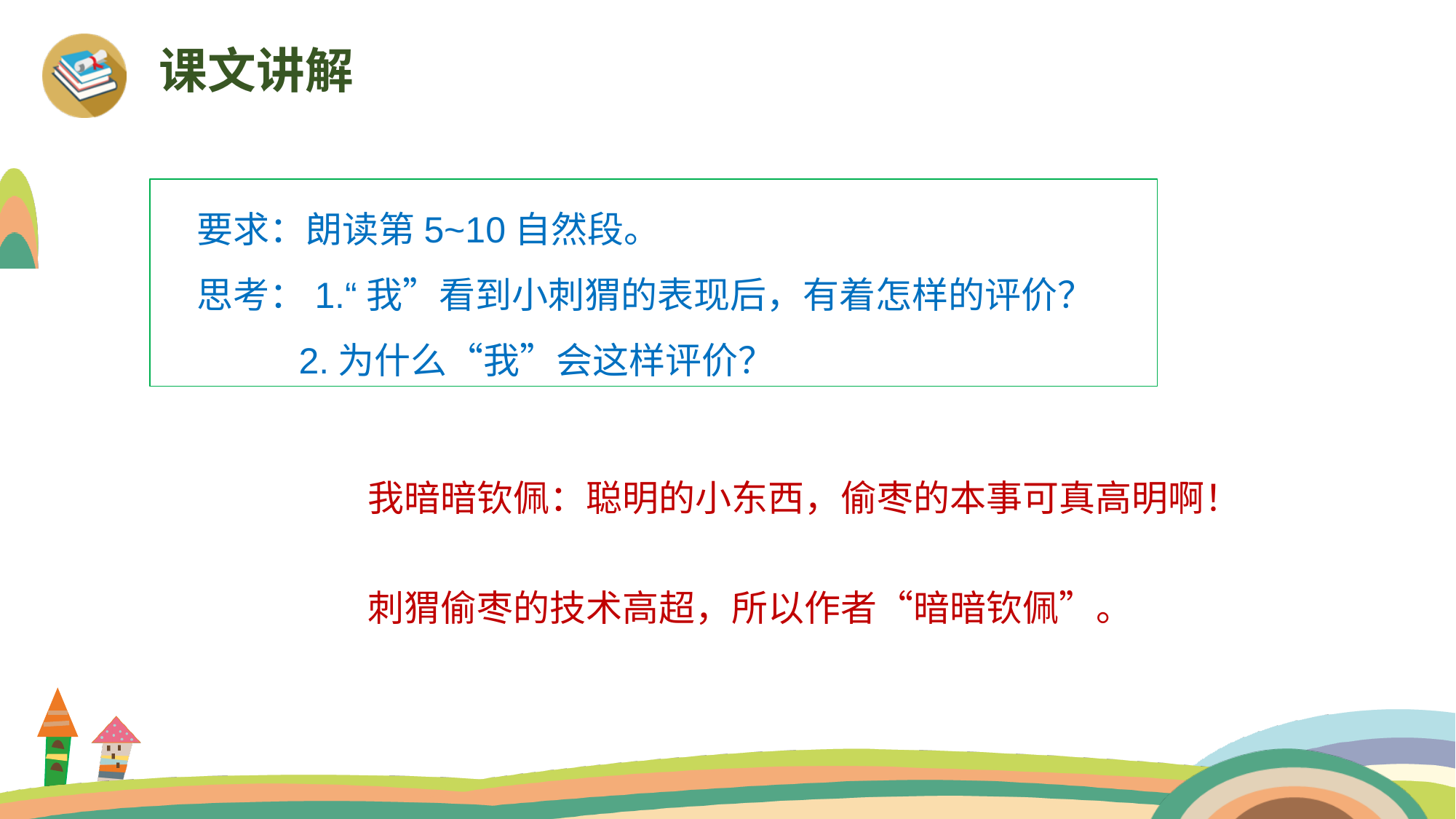

课文讲解
要求：朗读第5~10自然段。
思考：1.“我”看到小刺猬的表现后，有着怎样的评价？
          2.为什么“我”会这样评价？
我暗暗钦佩：聪明的小东西，偷枣的本事可真高明啊！
刺猬偷枣的技术高超，所以作者“暗暗钦佩”。